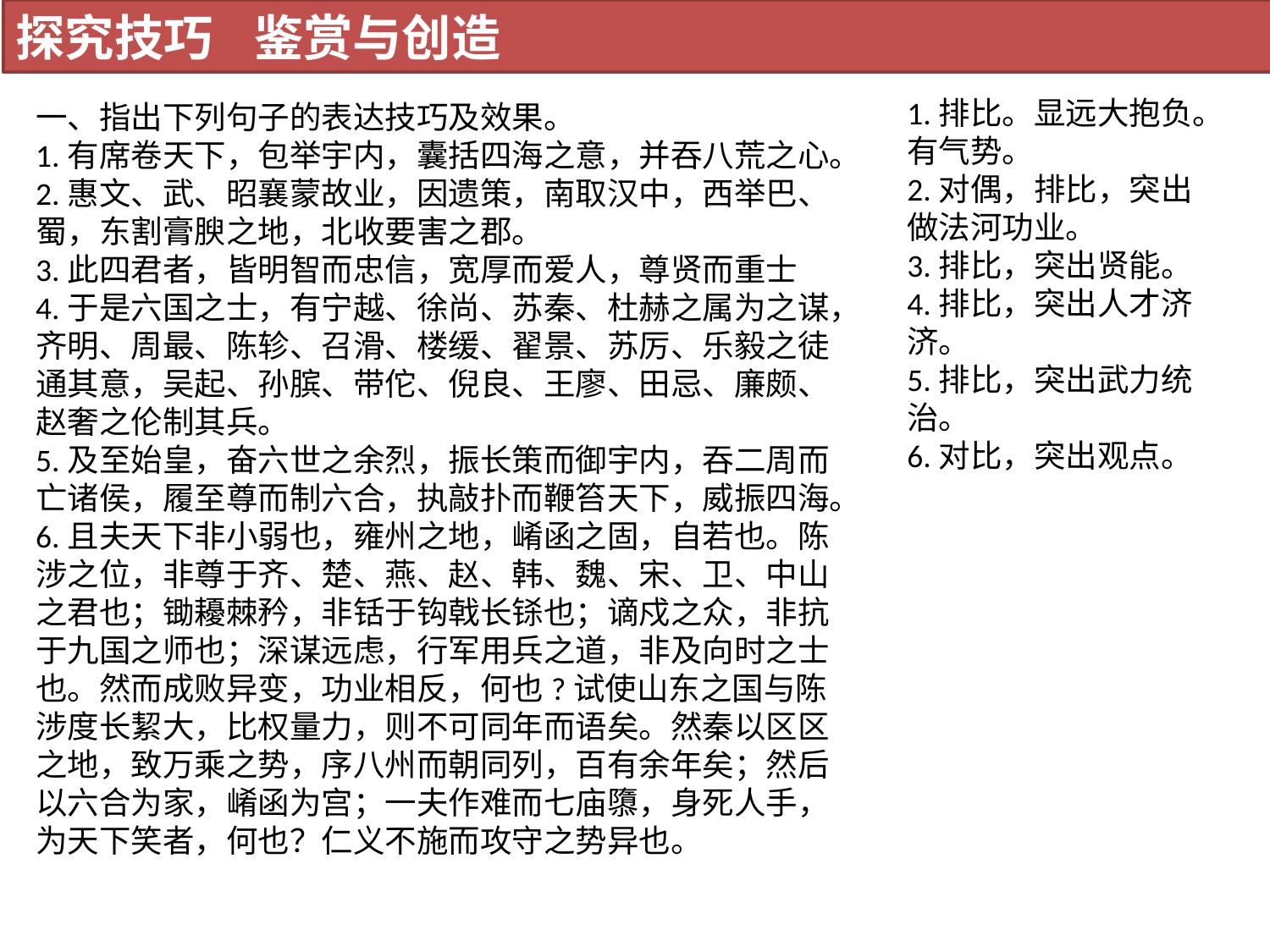

探究技巧   鉴赏与创造
1.排比。显远大抱负。有气势。
2.对偶，排比，突出做法河功业。
3.排比，突出贤能。
4.排比，突出人才济济。
5.排比，突出武力统治。
6.对比，突出观点。
一、指出下列句子的表达技巧及效果。
1.有席卷天下，包举宇内，囊括四海之意，并吞八荒之心。
2.惠文、武、昭襄蒙故业，因遗策，南取汉中，西举巴、蜀，东割膏腴之地，北收要害之郡。
3.此四君者，皆明智而忠信，宽厚而爱人，尊贤而重士
4.于是六国之士，有宁越、徐尚、苏秦、杜赫之属为之谋，齐明、周最、陈轸、召滑、楼缓、翟景、苏厉、乐毅之徒通其意，吴起、孙膑、带佗、倪良、王廖、田忌、廉颇、赵奢之伦制其兵。
5.及至始皇，奋六世之余烈，振长策而御宇内，吞二周而亡诸侯，履至尊而制六合，执敲扑而鞭笞天下，威振四海。
6.且夫天下非小弱也，雍州之地，崤函之固，自若也。陈涉之位，非尊于齐、楚、燕、赵、韩、魏、宋、卫、中山之君也；锄耰棘矜，非铦于钩戟长铩也；谪戍之众，非抗于九国之师也；深谋远虑，行军用兵之道，非及向时之士也。然而成败异变，功业相反，何也?试使山东之国与陈涉度长絜大，比权量力，则不可同年而语矣。然秦以区区之地，致万乘之势，序八州而朝同列，百有余年矣；然后以六合为家，崤函为宫；一夫作难而七庙隳，身死人手，为天下笑者，何也？仁义不施而攻守之势异也。